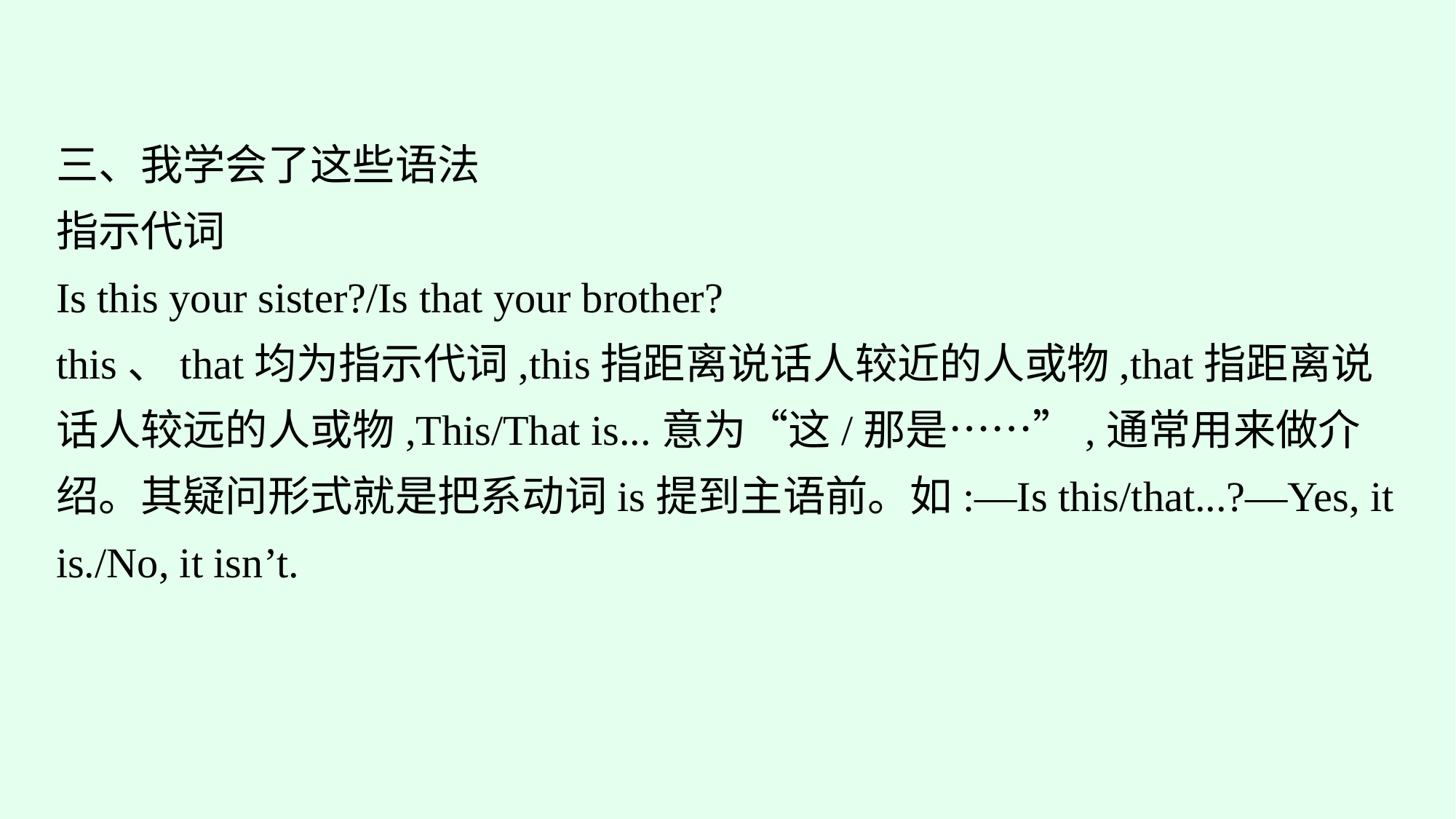

三、我学会了这些语法
指示代词
Is this your sister?/Is that your brother?
this、that均为指示代词,this指距离说话人较近的人或物,that指距离说话人较远的人或物,This/That is...意为“这/那是……”,通常用来做介绍。其疑问形式就是把系动词is提到主语前。如:—Is this/that...?—Yes, it is./No, it isn’t.